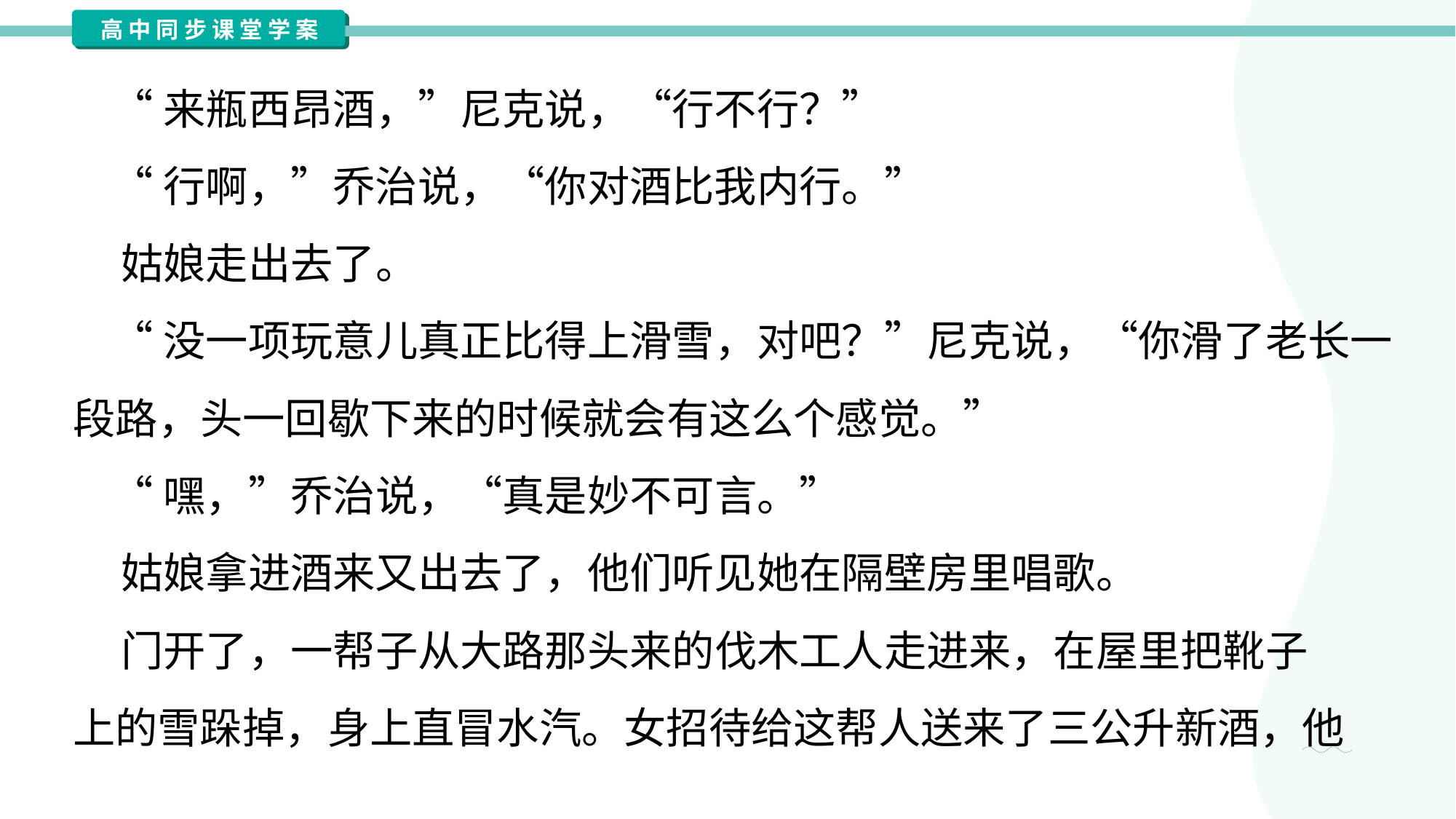

“来瓶西昂酒，”尼克说，“行不行？”
    “行啊，”乔治说，“你对酒比我内行。”
    姑娘走出去了。
    “没一项玩意儿真正比得上滑雪，对吧？”尼克说，“你滑了老长一
段路，头一回歇下来的时候就会有这么个感觉。”
    “嘿，”乔治说，“真是妙不可言。”
    姑娘拿进酒来又出去了，他们听见她在隔壁房里唱歌。
    门开了，一帮子从大路那头来的伐木工人走进来，在屋里把靴子
上的雪跺掉，身上直冒水汽。女招待给这帮人送来了三公升新酒，他